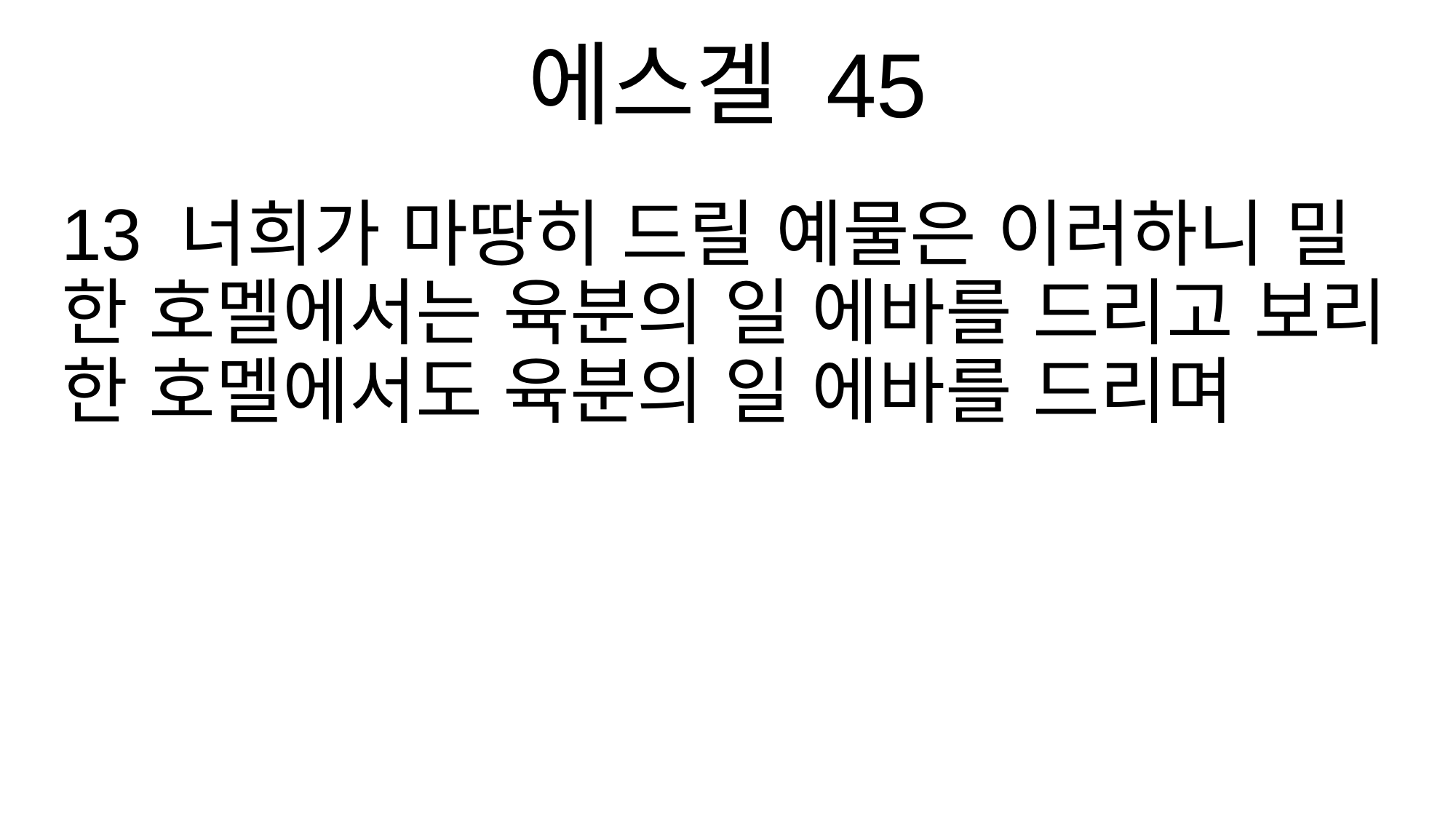

에스겔 45
13 너희가 마땅히 드릴 예물은 이러하니 밀 한 호멜에서는 육분의 일 에바를 드리고 보리 한 호멜에서도 육분의 일 에바를 드리며